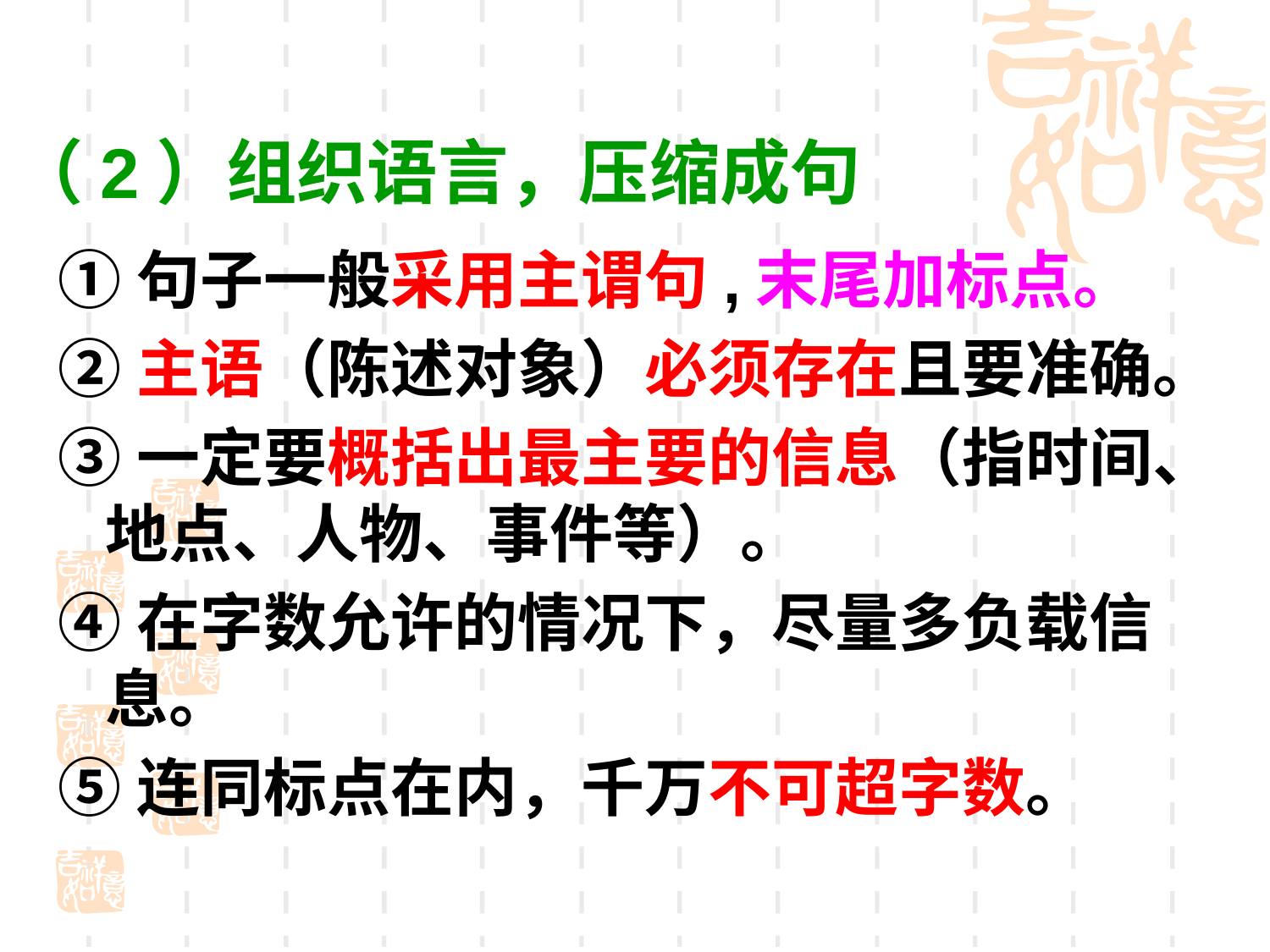

# （2）组织语言，压缩成句
①句子一般采用主谓句,末尾加标点。
②主语（陈述对象）必须存在且要准确。
③一定要概括出最主要的信息（指时间、地点、人物、事件等）。
④在字数允许的情况下，尽量多负载信息。
⑤连同标点在内，千万不可超字数。